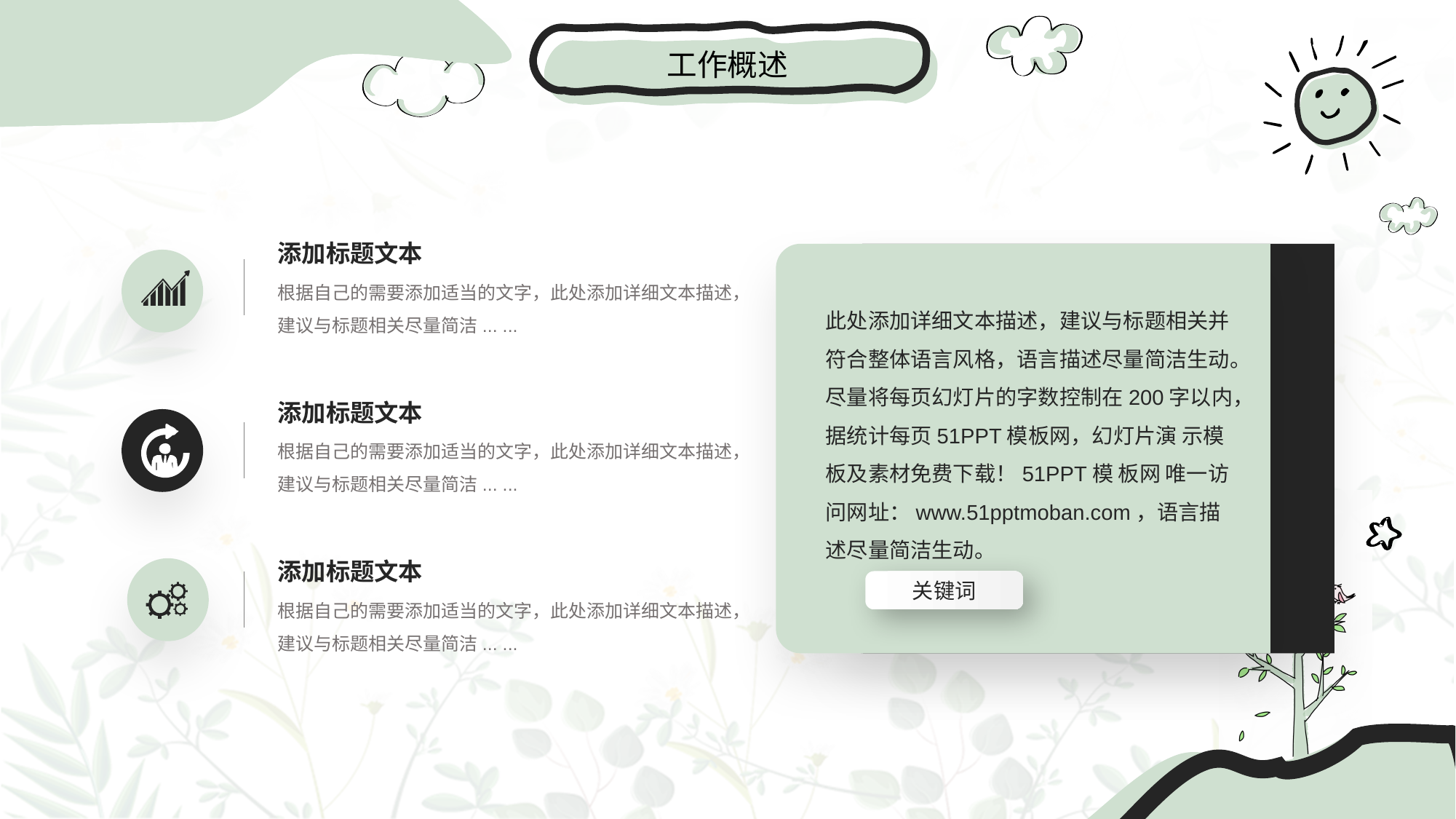

工作概述
01
添加标题文本
根据自己的需要添加适当的文字，此处添加详细文本描述，建议与标题相关尽量简洁... ...

此处添加详细文本描述，建议与标题相关并符合整体语言风格，语言描述尽量简洁生动。尽量将每页幻灯片的字数控制在200字以内，据统计每页51PPT模板网，幻灯片演 示模板及素材免费下载！51PPT模 板网 唯一访问网址：www.51pptmoban.com，语言描述尽量简洁生动。
添加标题文本
根据自己的需要添加适当的文字，此处添加详细文本描述，建议与标题相关尽量简洁... ...

添加标题文本
根据自己的需要添加适当的文字，此处添加详细文本描述，建议与标题相关尽量简洁... ...

关键词